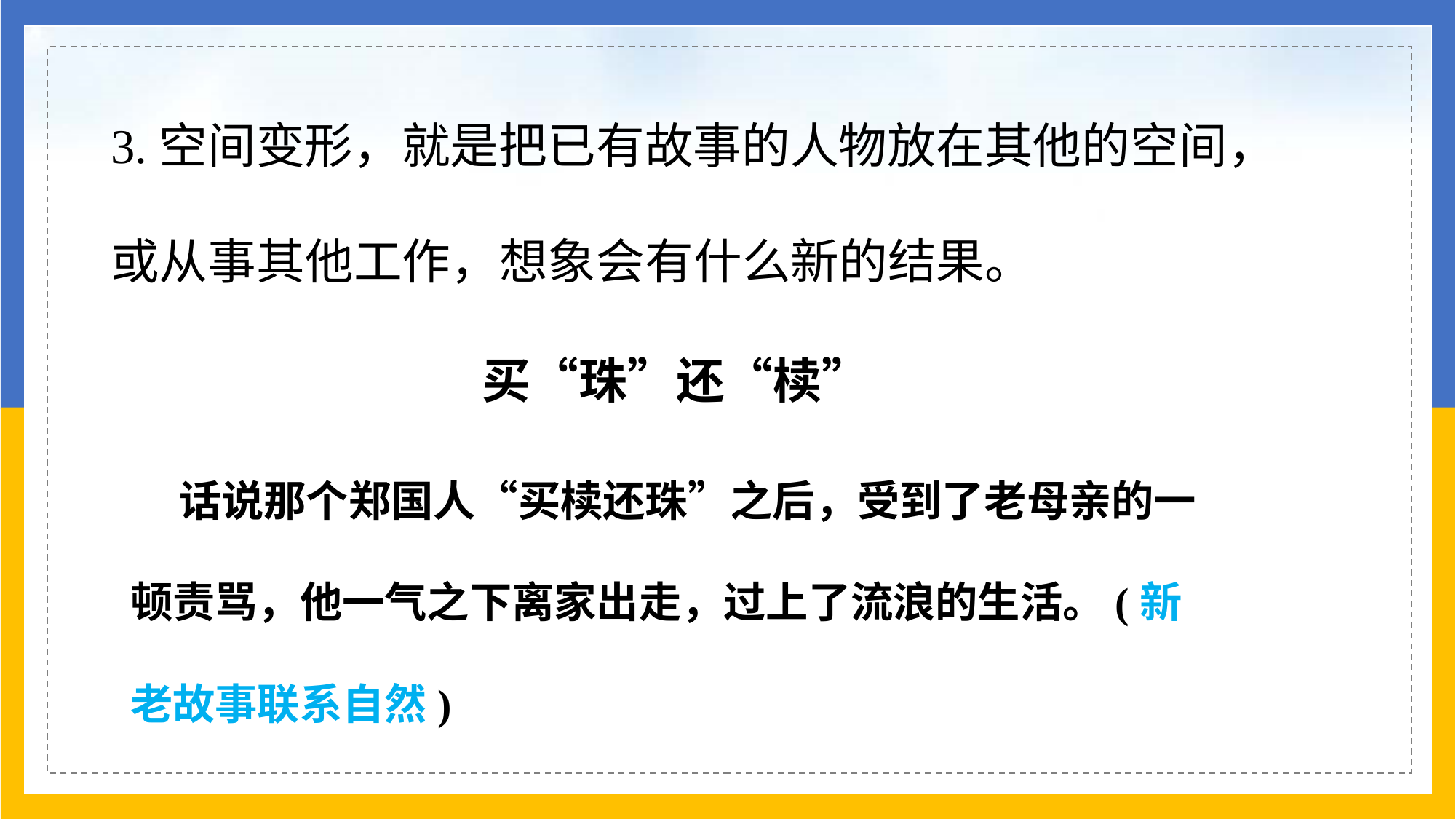

3.空间变形，就是把已有故事的人物放在其他的空间，或从事其他工作，想象会有什么新的结果。
买“珠”还“椟”
    话说那个郑国人“买椟还珠”之后，受到了老母亲的一顿责骂，他一气之下离家出走，过上了流浪的生活。(新老故事联系自然)